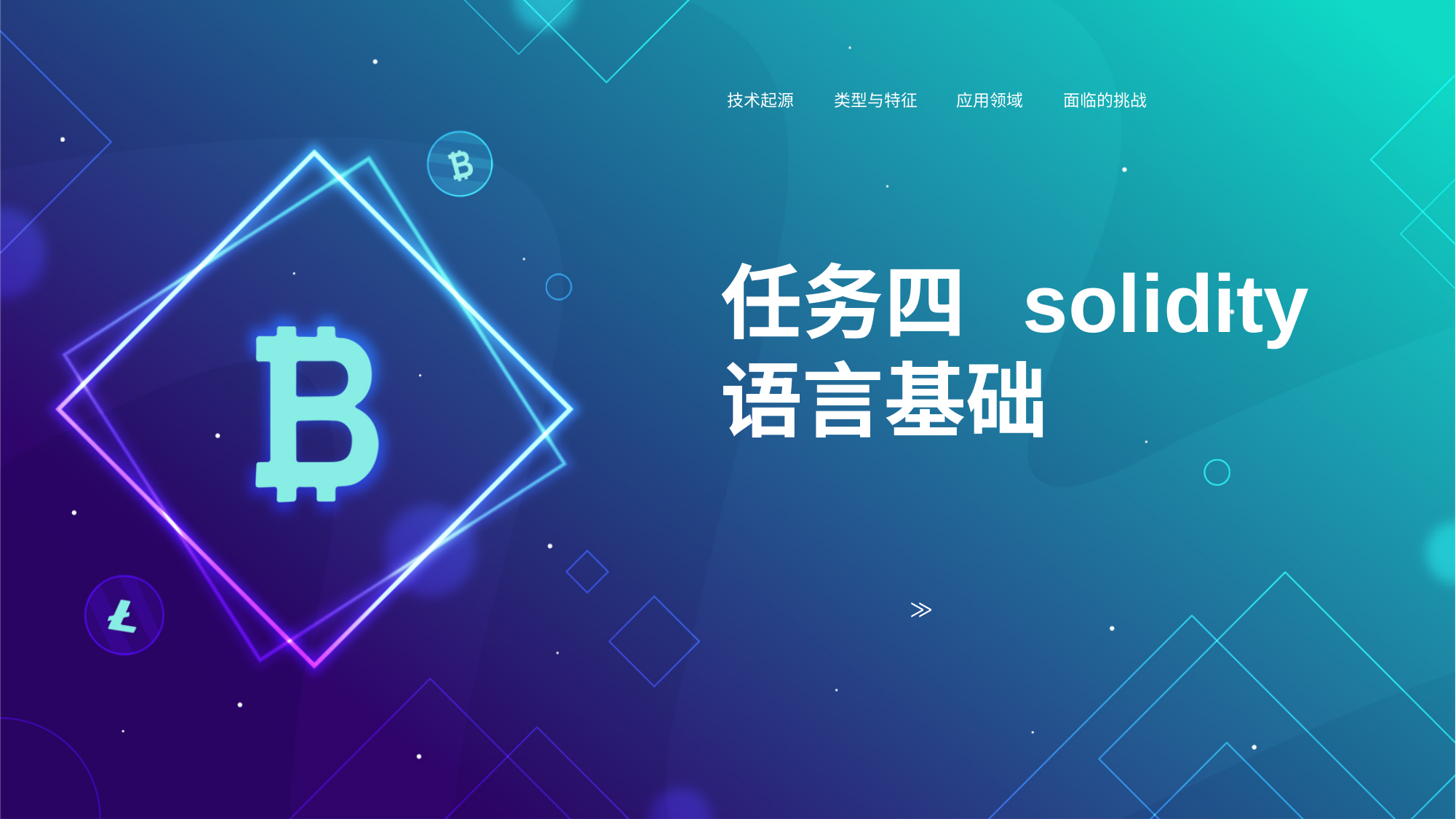

技术起源
类型与特征
应用领域
面临的挑战
任务四  solidity语言基础
>
>